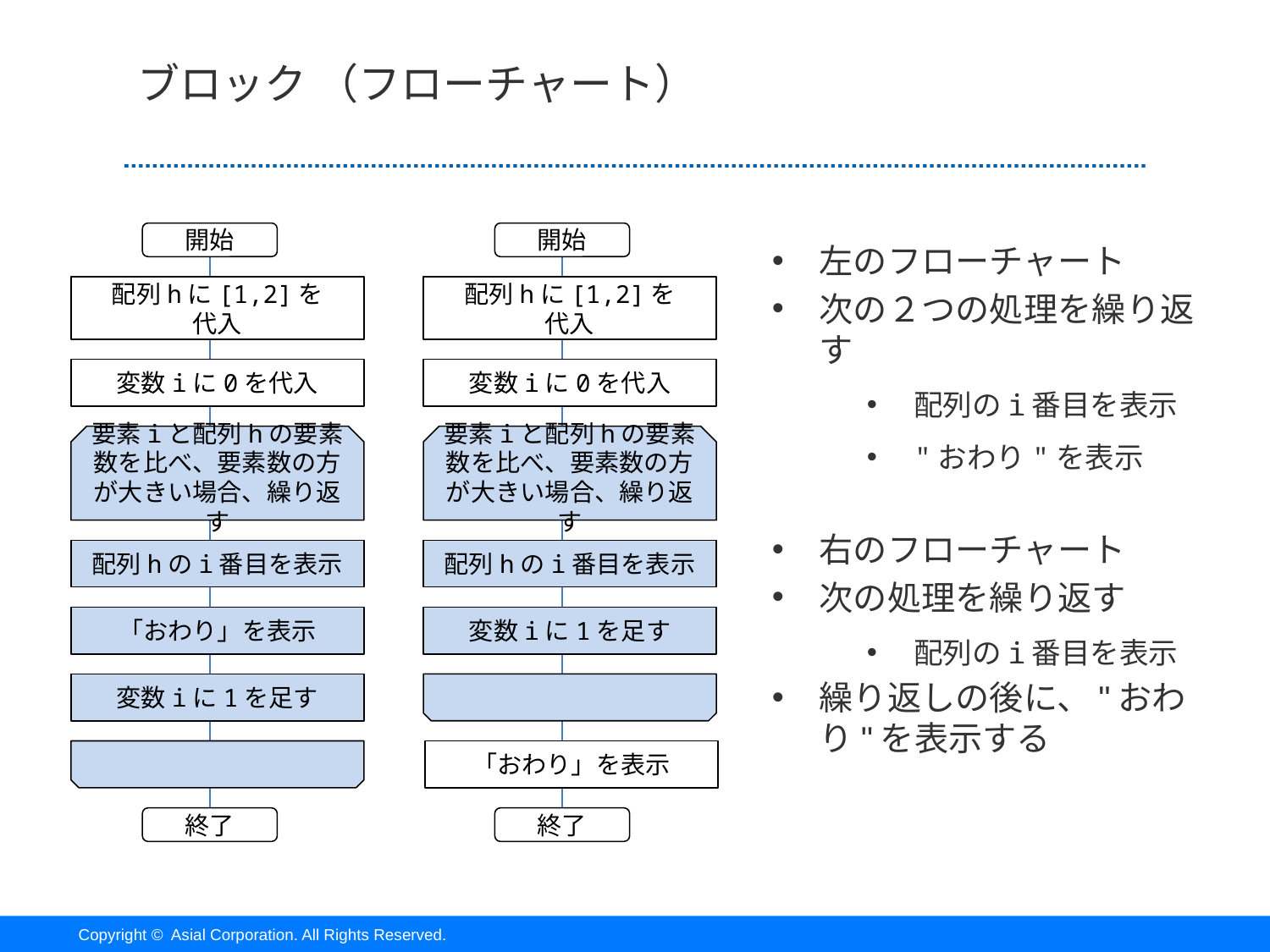

# ブロック （フローチャート）
開始
開始
左のフローチャート
次の２つの処理を繰り返す
配列のi番目を表示
"おわり"を表示

右のフローチャート
次の処理を繰り返す
配列のi番目を表示
繰り返しの後に、"おわり"を表示する

配列hに[1,2]を
代入
配列hに[1,2]を
代入
変数iに0を代入
変数iに0を代入
要素iと配列hの要素数を比べ、要素数の方が大きい場合、繰り返す
要素iと配列hの要素数を比べ、要素数の方が大きい場合、繰り返す
配列hのi番目を表示
配列hのi番目を表示
変数iに1を足す
「おわり」を表示

変数iに1を足す
「おわり」を表示

終了
終了